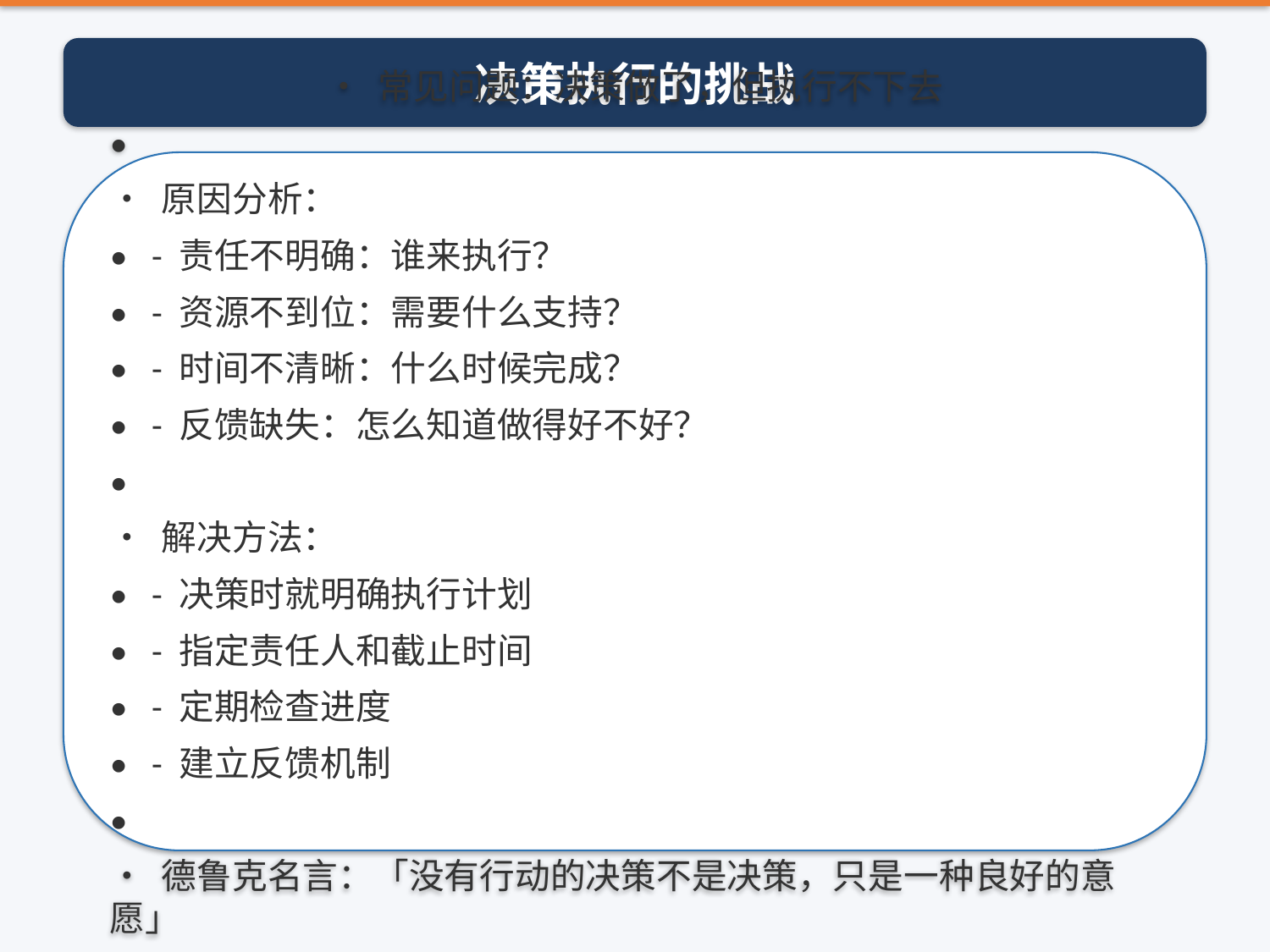

决策执行的挑战
• 常见问题：决策做了，但执行不下去
•
• 原因分析：
•   - 责任不明确：谁来执行？
•   - 资源不到位：需要什么支持？
•   - 时间不清晰：什么时候完成？
•   - 反馈缺失：怎么知道做得好不好？
•
• 解决方法：
•   - 决策时就明确执行计划
•   - 指定责任人和截止时间
•   - 定期检查进度
•   - 建立反馈机制
•
• 德鲁克名言：「没有行动的决策不是决策，只是一种良好的意愿」